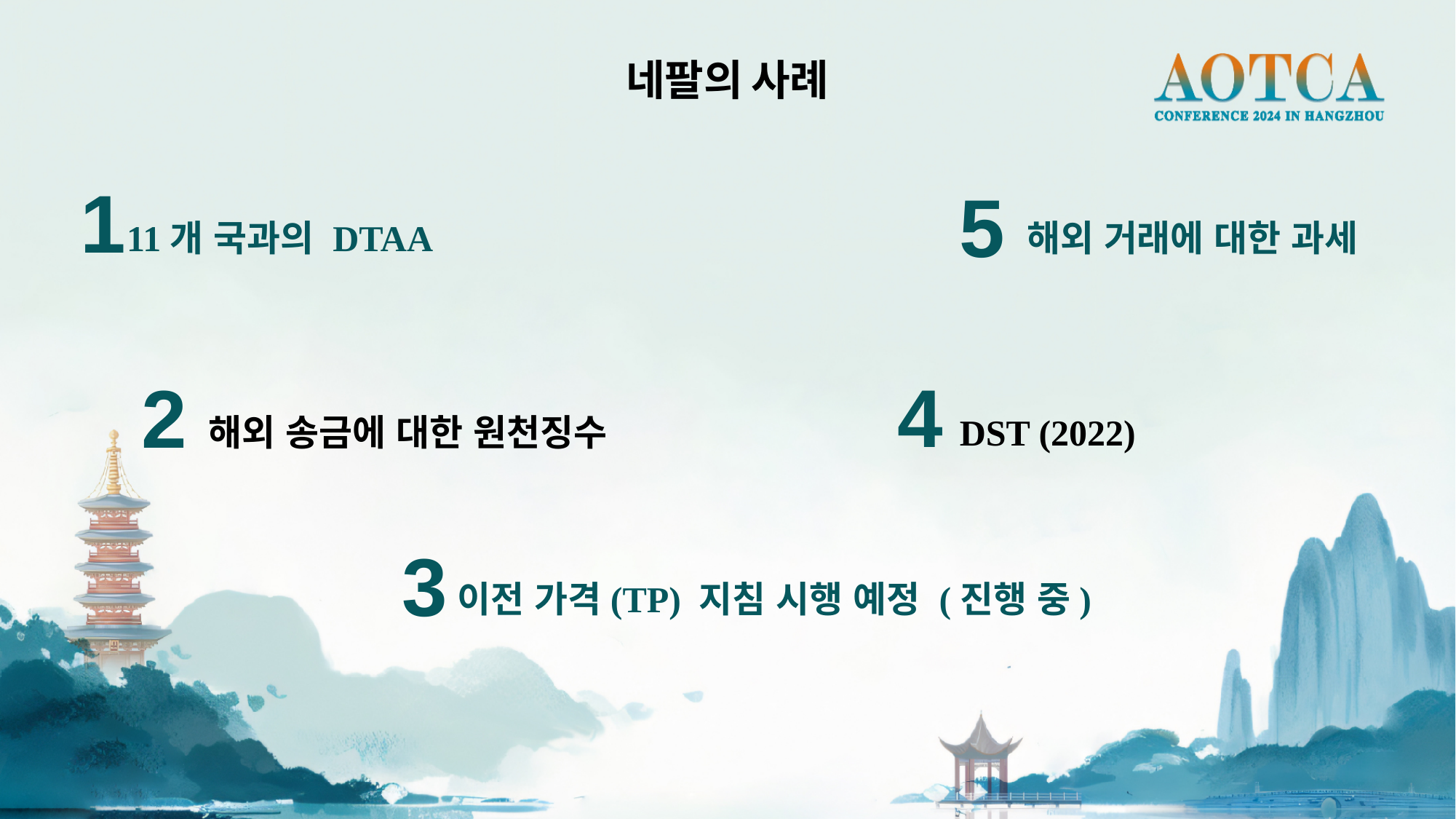

네팔의 사례
1
5
11개 국과의 DTAA
해외 거래에 대한 과세
4
2
해외 송금에 대한 원천징수
DST (2022)
3
이전 가격(TP) 지침 시행 예정 (진행 중)